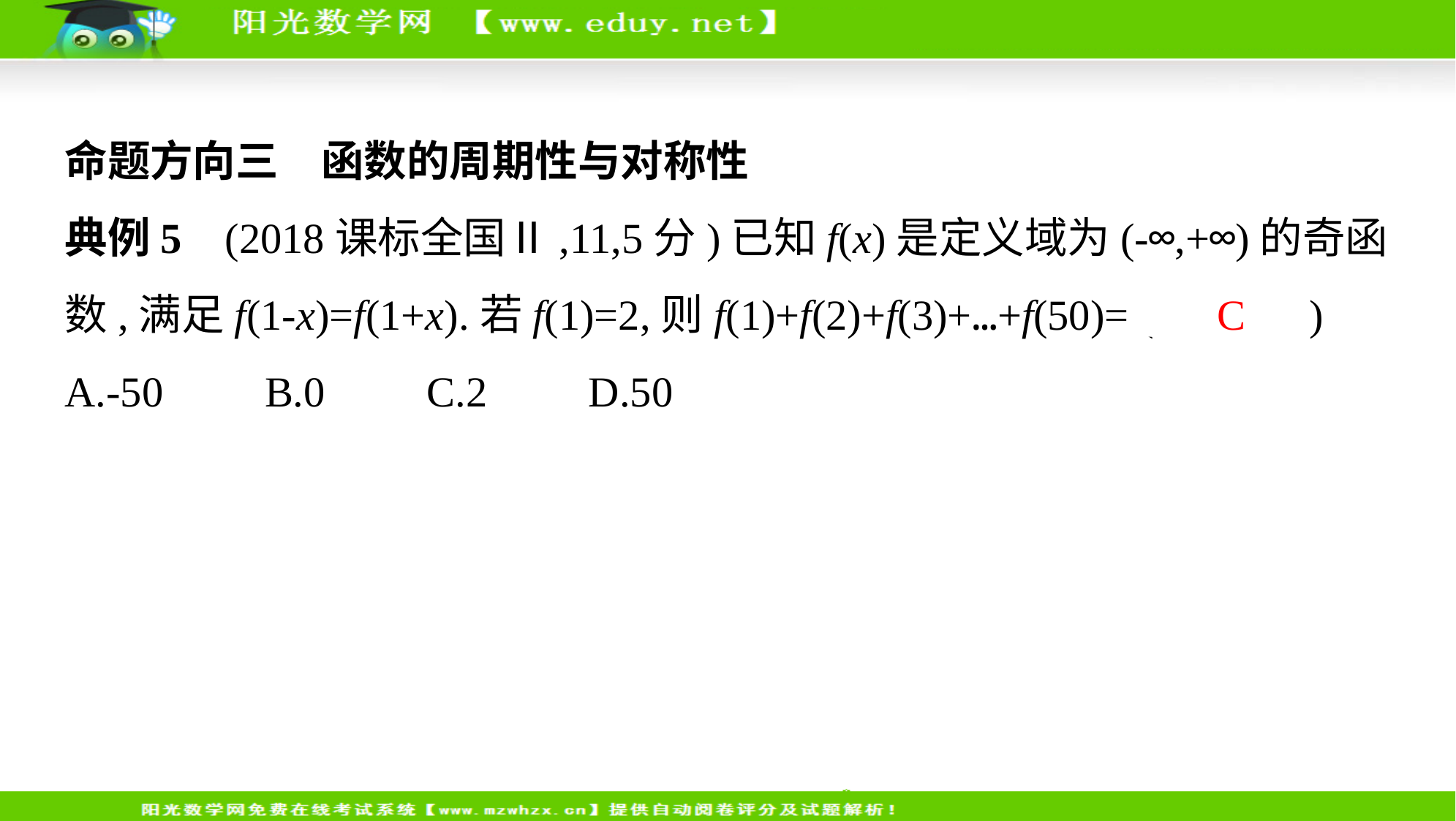

命题方向三　函数的周期性与对称性
典例5    (2018课标全国Ⅱ,11,5分)已知f(x)是定义域为(-∞,+∞)的奇函
数,满足f(1-x)=f(1+x).若f(1)=2,则f(1)+f(2)+f(3)+…+f(50)= (　C　)
A.-50　    B.0　    C.2　    D.50